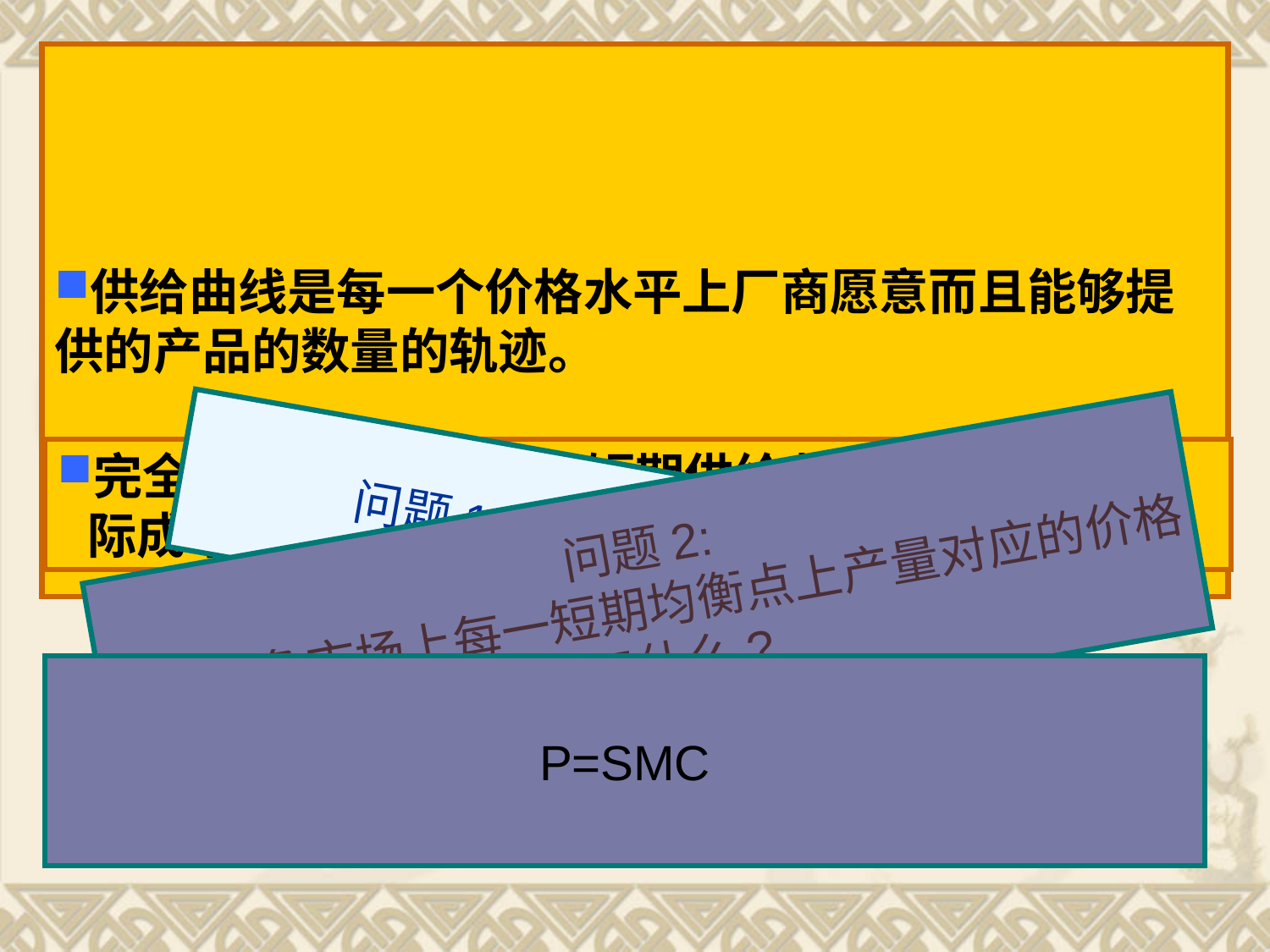

# 2、完全竞争厂商的供给曲线
供给曲线是每一个价格水平上厂商愿意而且能够提供的产品的数量的轨迹。
完全竞争市场上厂商的短期供给曲线可以用短期边际成本SMC曲线来表示。
问题1:什么是供给曲线?
问题2:
完全竞争市场上每一短期均衡点上产量对应的价格
等于什么?
为什么?
P=SMC